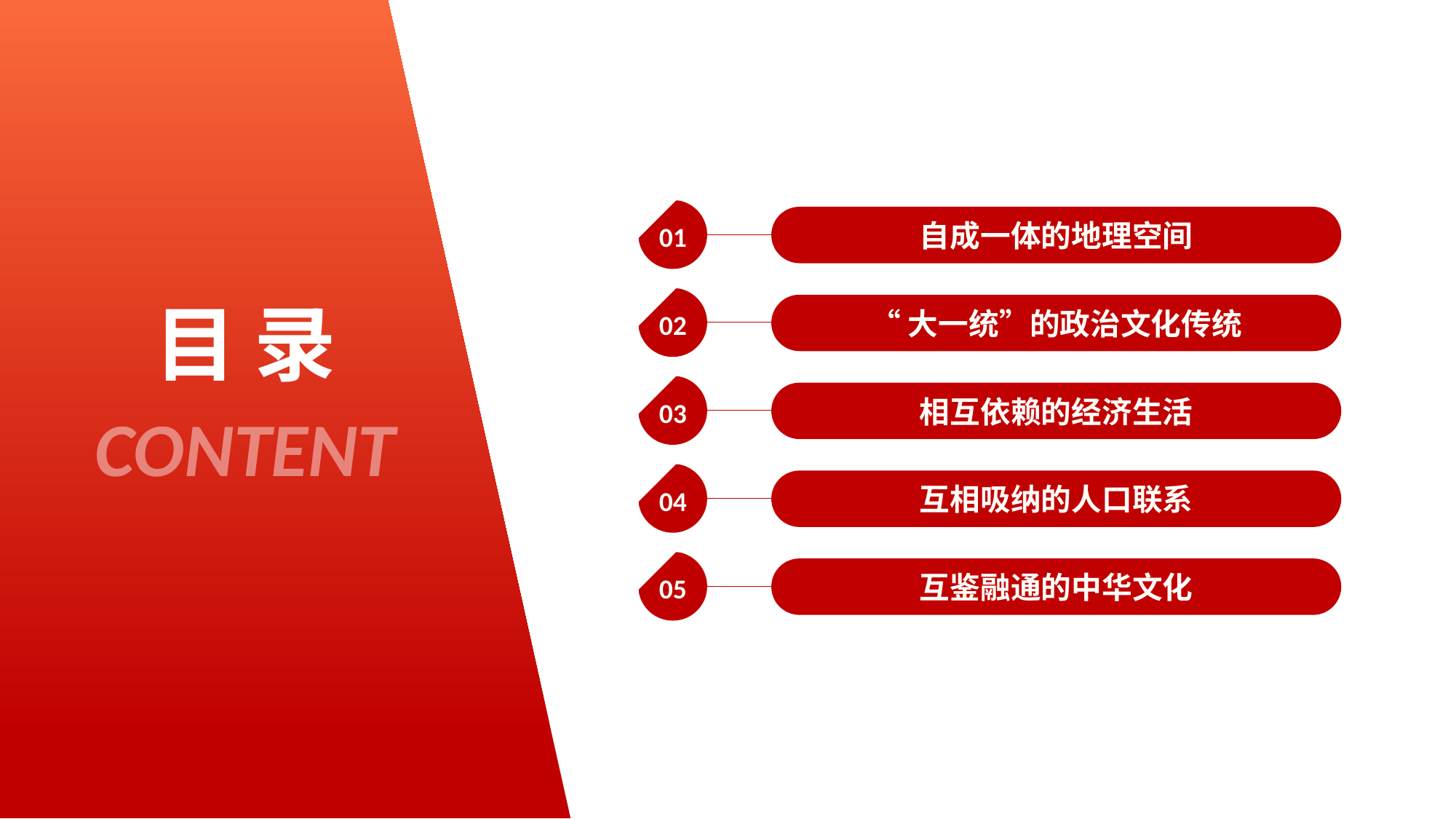

自成一体的地理空间

01
目 录
“大一统”的政治文化传统

02
相互依赖的经济生活

03
CONTENT
互相吸纳的人口联系

04
互鉴融通的中华文化

05